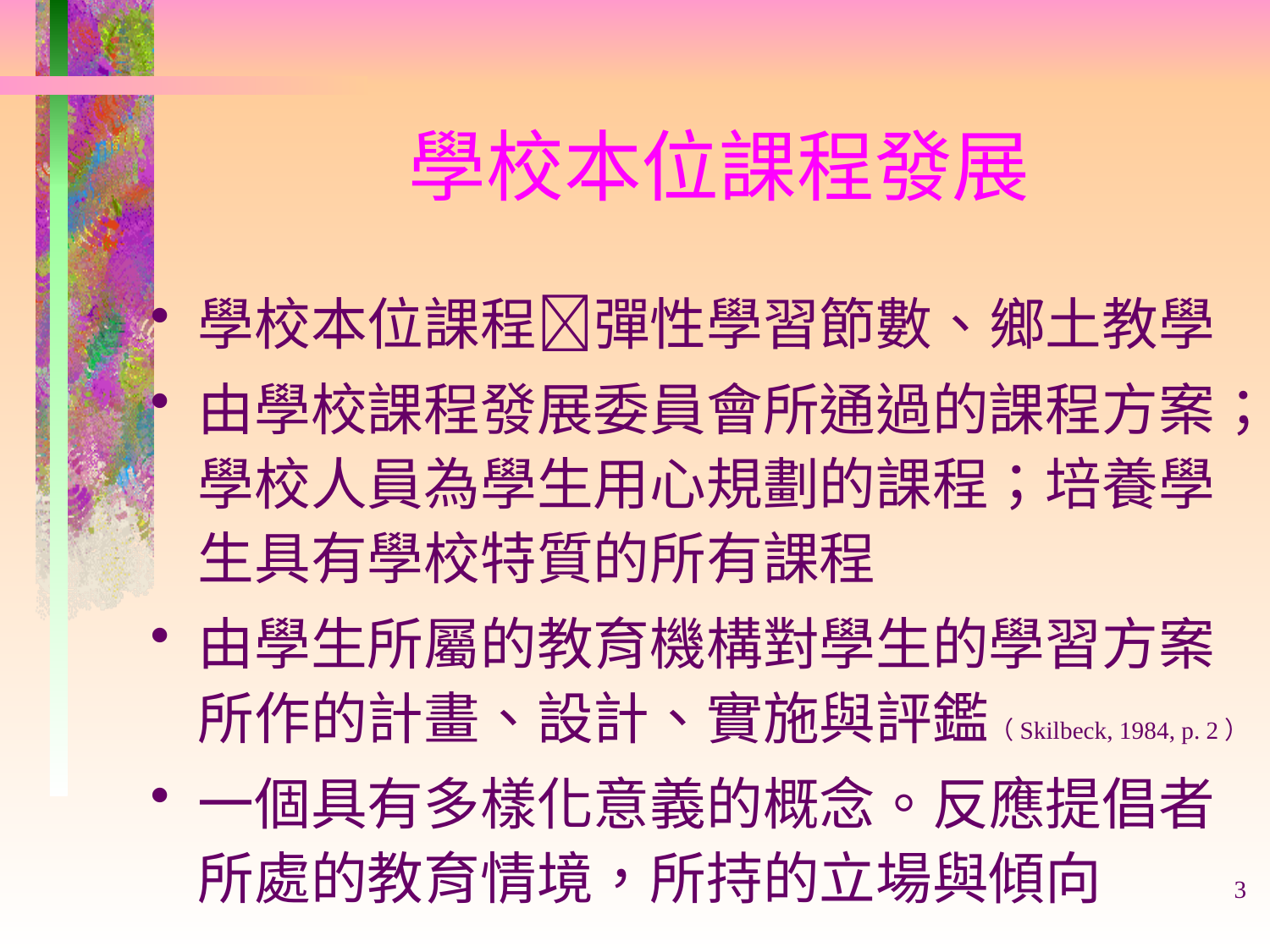

# 學校本位課程發展
學校本位課程⊃彈性學習節數、鄉土教學
由學校課程發展委員會所通過的課程方案；學校人員為學生用心規劃的課程；培養學生具有學校特質的所有課程
由學生所屬的教育機構對學生的學習方案所作的計畫、設計、實施與評鑑（Skilbeck, 1984, p. 2）
一個具有多樣化意義的概念。反應提倡者所處的教育情境，所持的立場與傾向
3